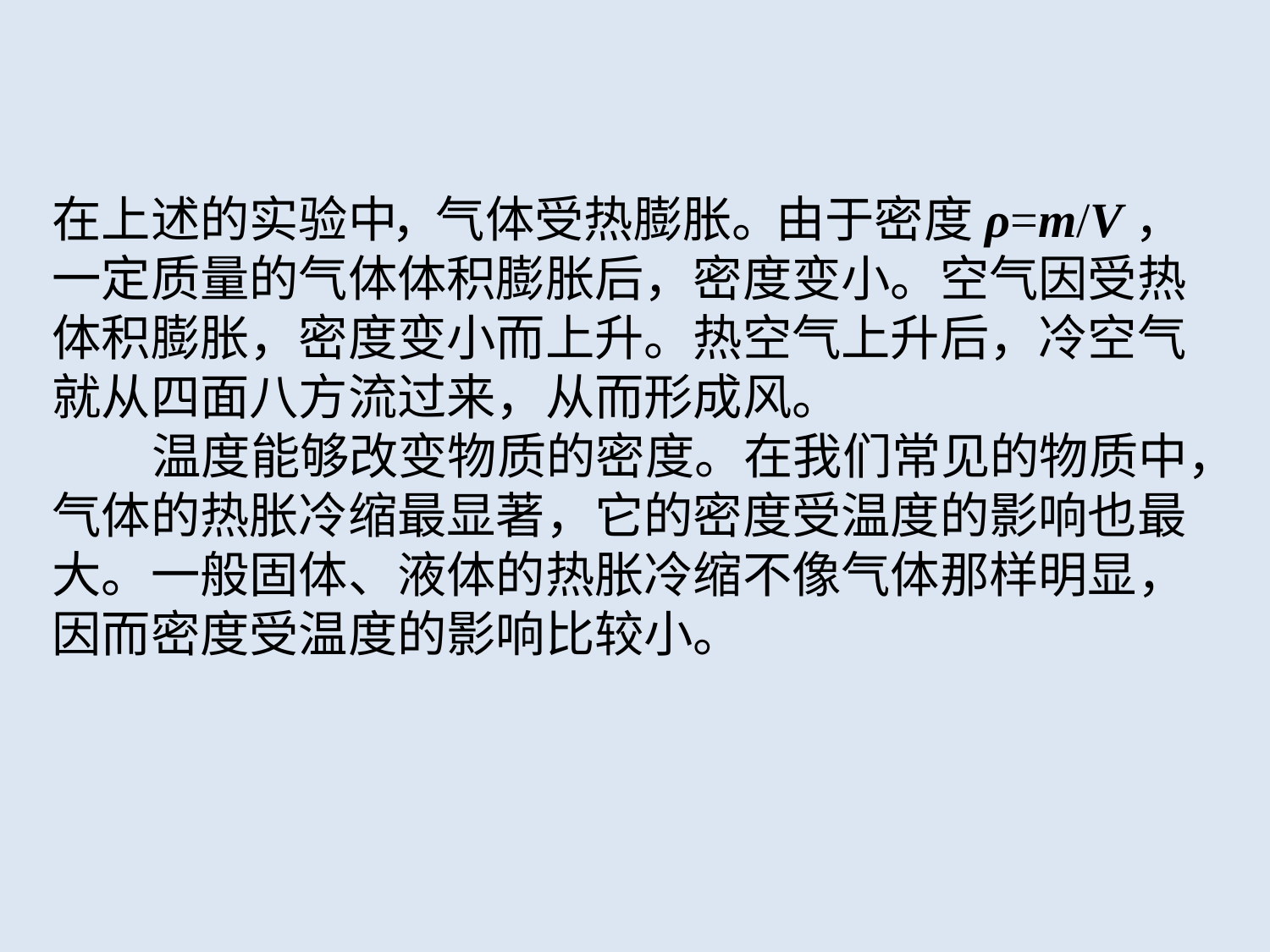

在上述的实验中，气体受热膨胀。由于密度ρ=m/V，一定质量的气体体积膨胀后，密度变小。空气因受热体积膨胀，密度变小而上升。热空气上升后，冷空气就从四面八方流过来，从而形成风。
        温度能够改变物质的密度。在我们常见的物质中，气体的热胀冷缩最显著，它的密度受温度的影响也最大。一般固体、液体的热胀冷缩不像气体那样明显，因而密度受温度的影响比较小。